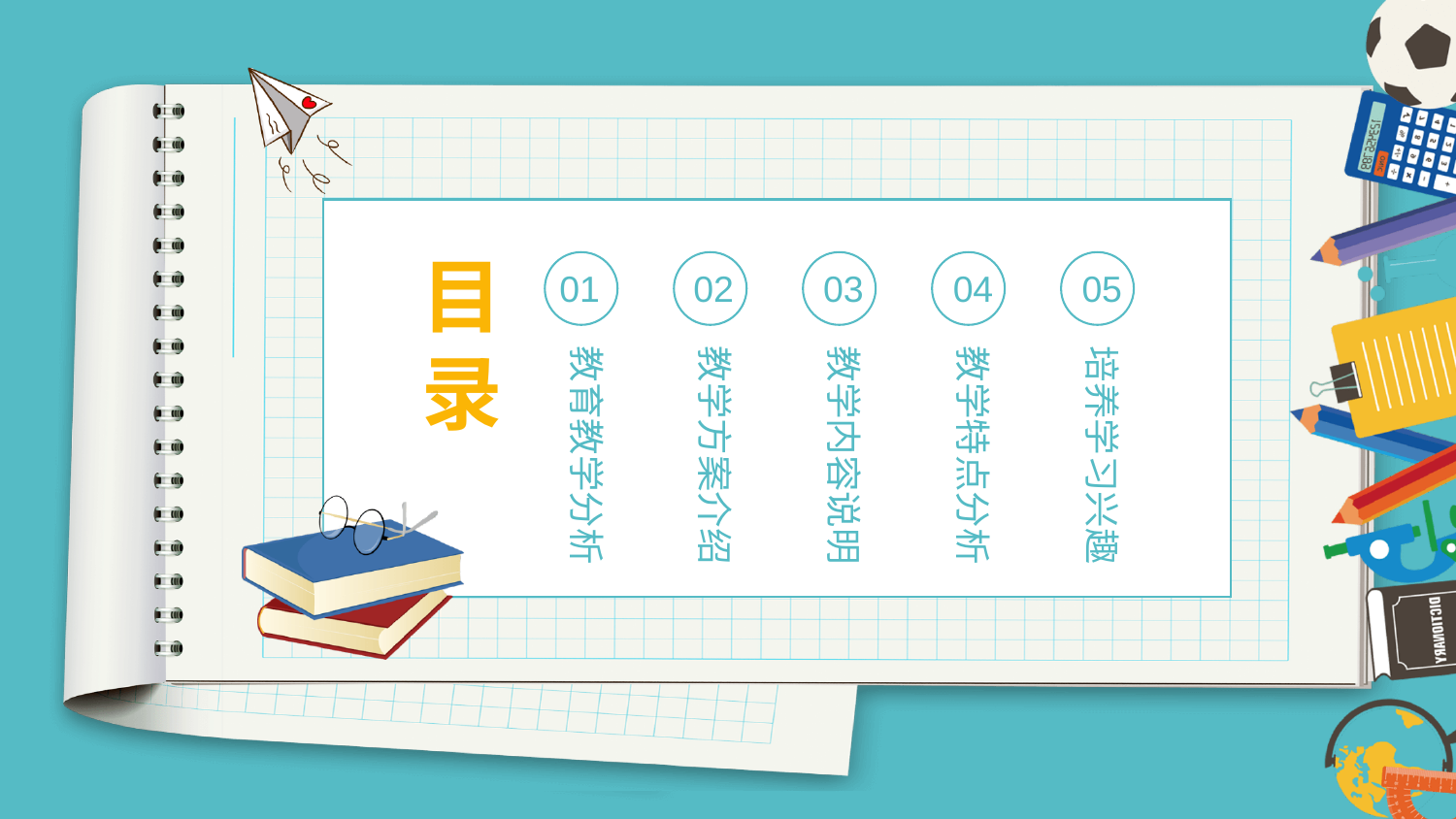

目
录

01
教育教学分析

02
教学方案介绍

03
教学内容说明

04
教学特点分析

05
培养学习兴趣